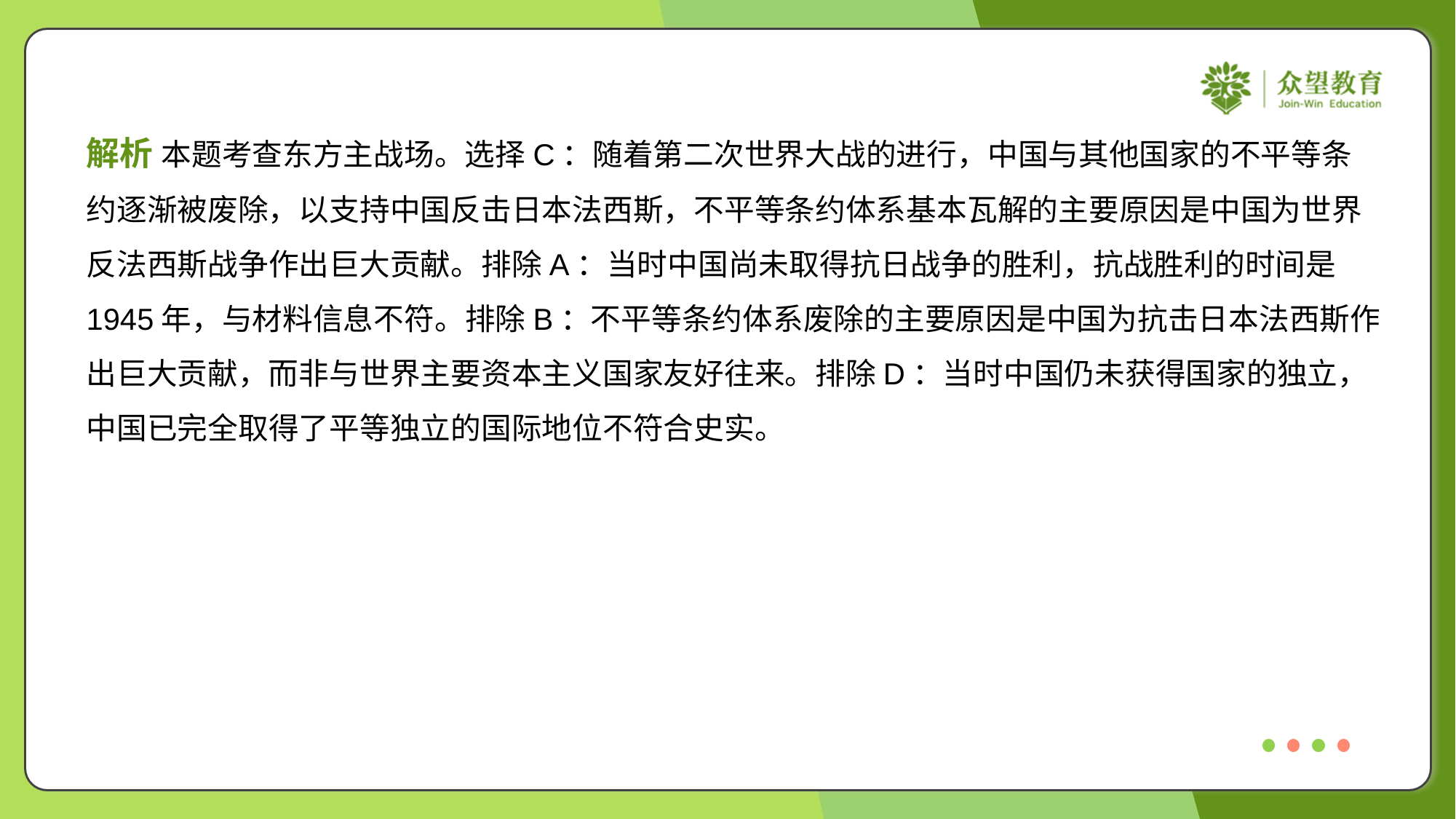

解析 本题考查东方主战场。选择C：随着第二次世界大战的进行，中国与其他国家的不平等条
约逐渐被废除，以支持中国反击日本法西斯，不平等条约体系基本瓦解的主要原因是中国为世界
反法西斯战争作出巨大贡献。排除A：当时中国尚未取得抗日战争的胜利，抗战胜利的时间是
1945年，与材料信息不符。排除B：不平等条约体系废除的主要原因是中国为抗击日本法西斯作
出巨大贡献，而非与世界主要资本主义国家友好往来。排除D：当时中国仍未获得国家的独立，
中国已完全取得了平等独立的国际地位不符合史实。